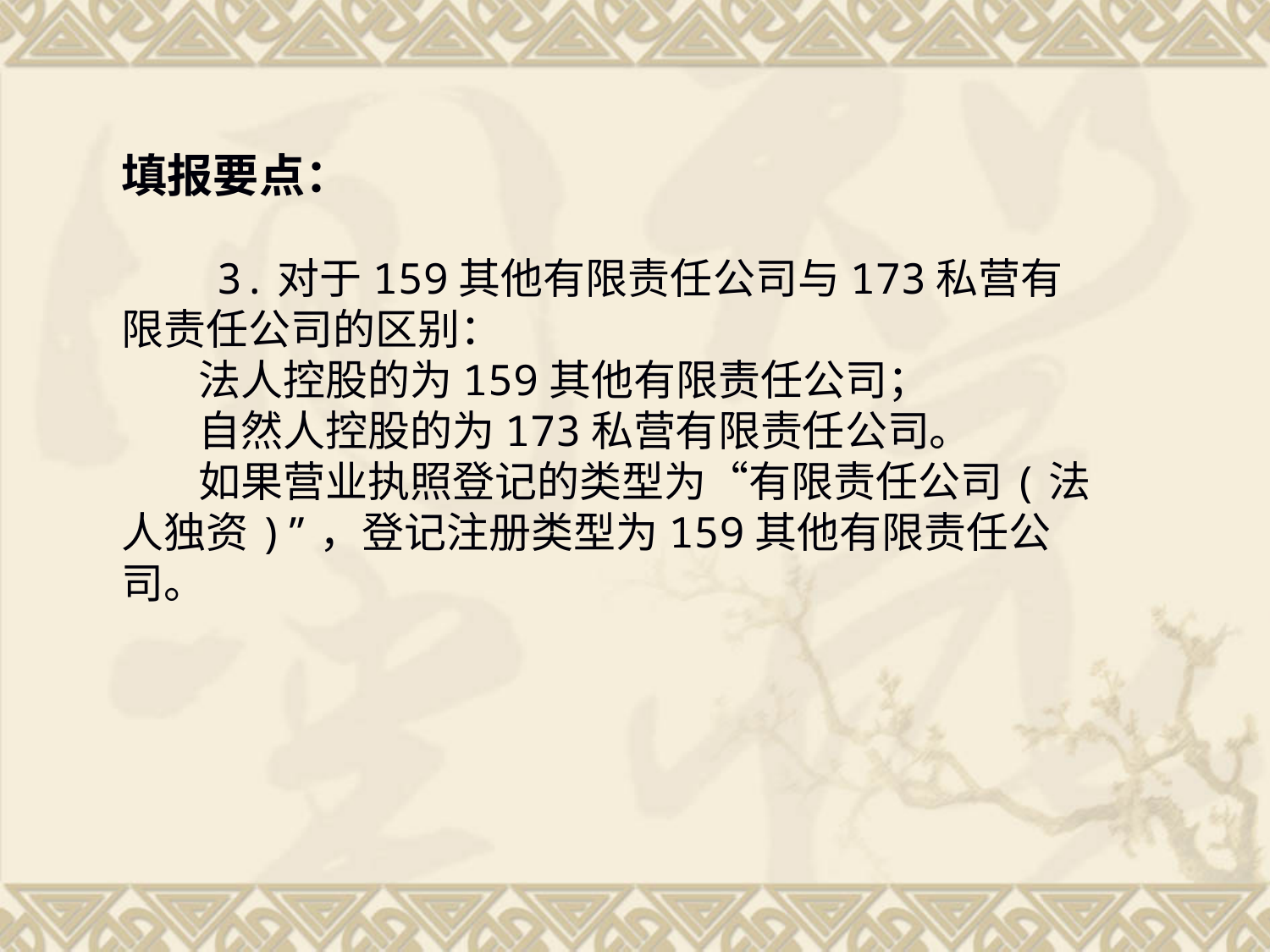

填报要点：

    3.对于159其他有限责任公司与173私营有限责任公司的区别：
 法人控股的为159其他有限责任公司；
 自然人控股的为173私营有限责任公司。
 如果营业执照登记的类型为“有限责任公司(法人独资)”，登记注册类型为159其他有限责任公司。